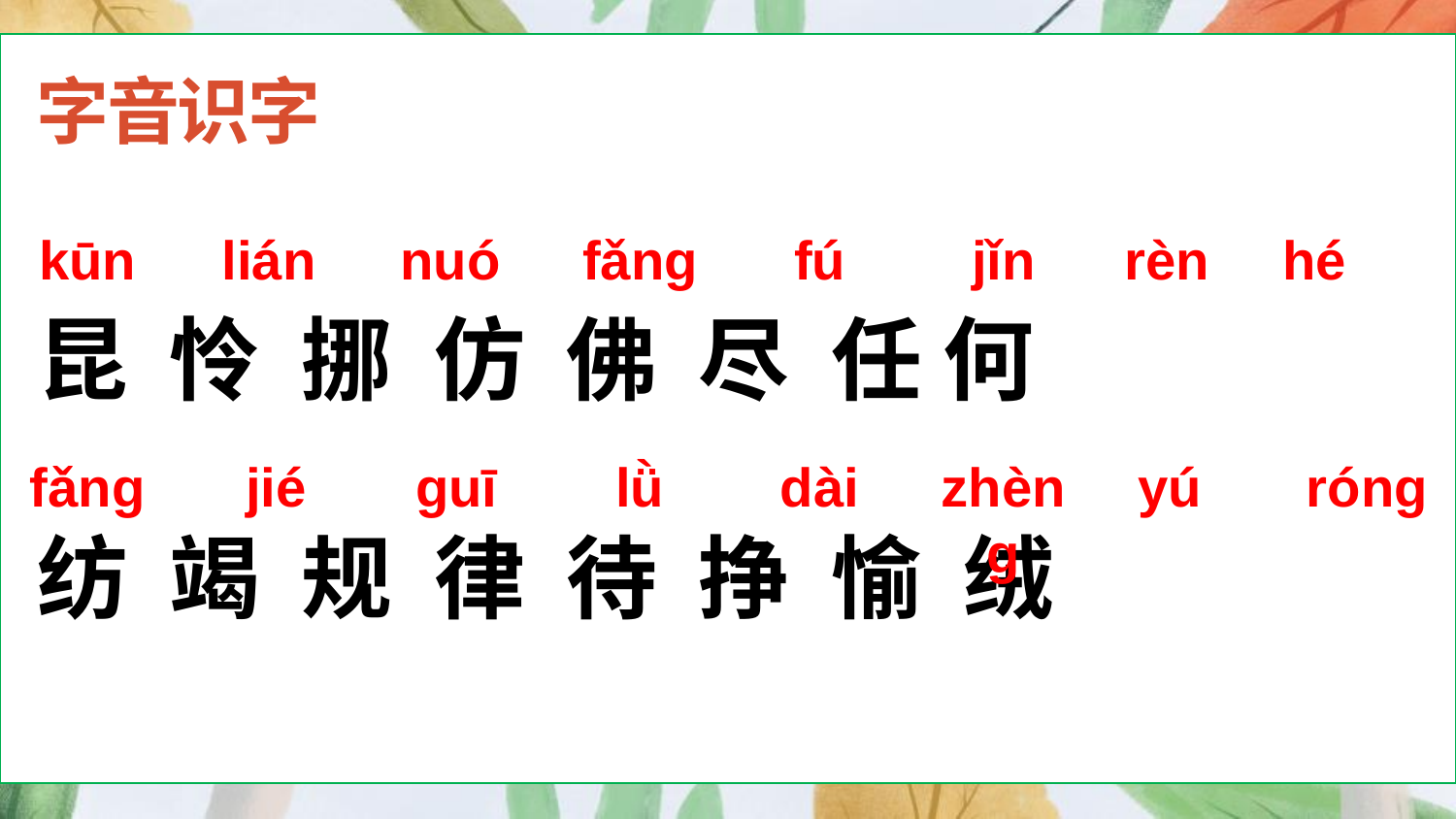

字音识字
kūn
nuó
jǐn
lián
fǎnɡ
fú
rèn
hé
昆  怜  挪  仿  佛  尽  任 何

纺  竭  规  律  待  挣  愉  绒
jié
ɡuī
lǜ
dài
zhènɡ
yú
fǎnɡ
rónɡ